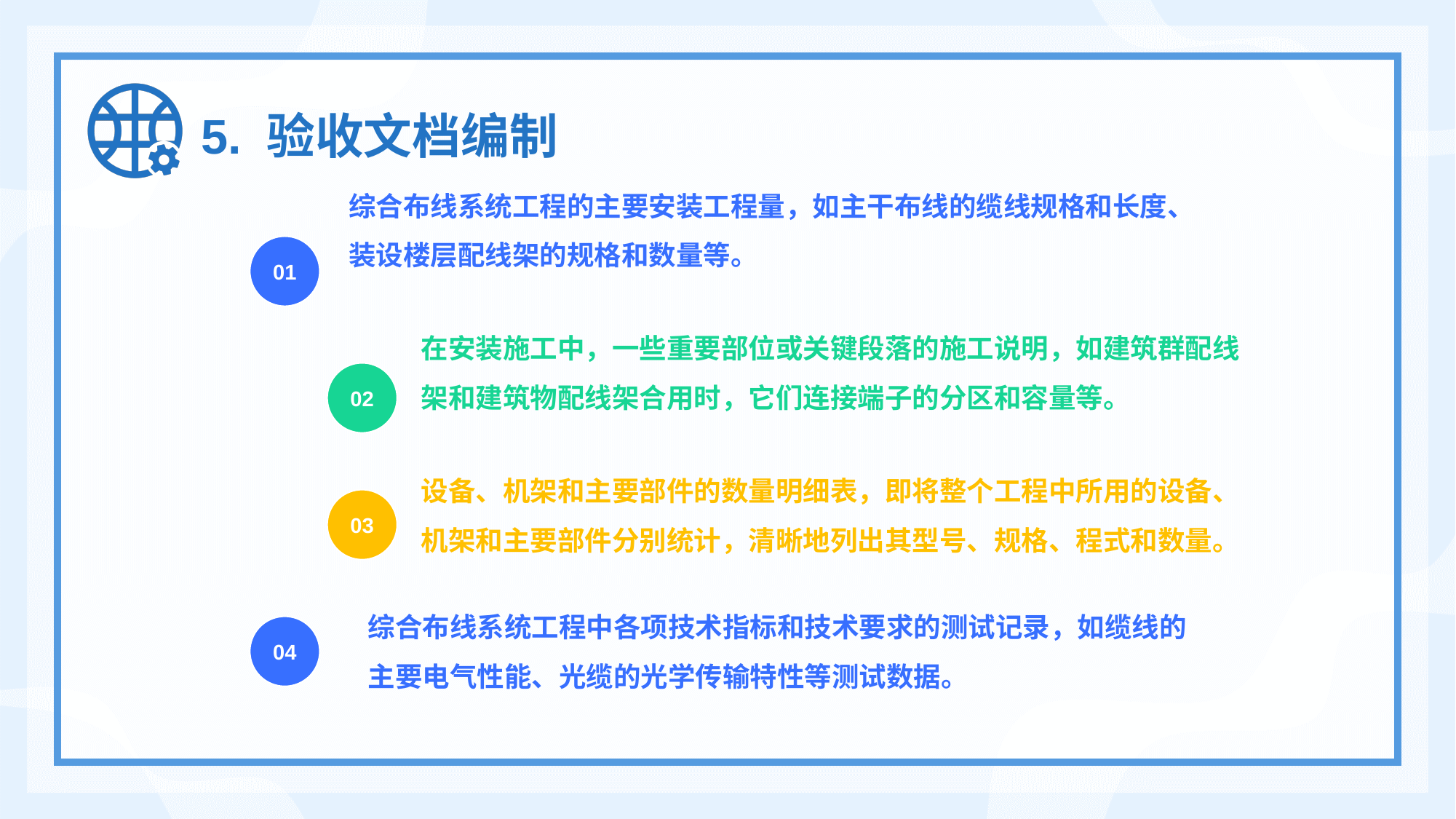

5. 验收文档编制

综合布线系统工程的主要安装工程量，如主干布线的缆线规格和长度、装设楼层配线架的规格和数量等。
01
02
在安装施工中，一些重要部位或关键段落的施工说明，如建筑群配线架和建筑物配线架合用时，它们连接端子的分区和容量等。
03
设备、机架和主要部件的数量明细表，即将整个工程中所用的设备、机架和主要部件分别统计，清晰地列出其型号、规格、程式和数量。
04
综合布线系统工程中各项技术指标和技术要求的测试记录，如缆线的主要电气性能、光缆的光学传输特性等测试数据。